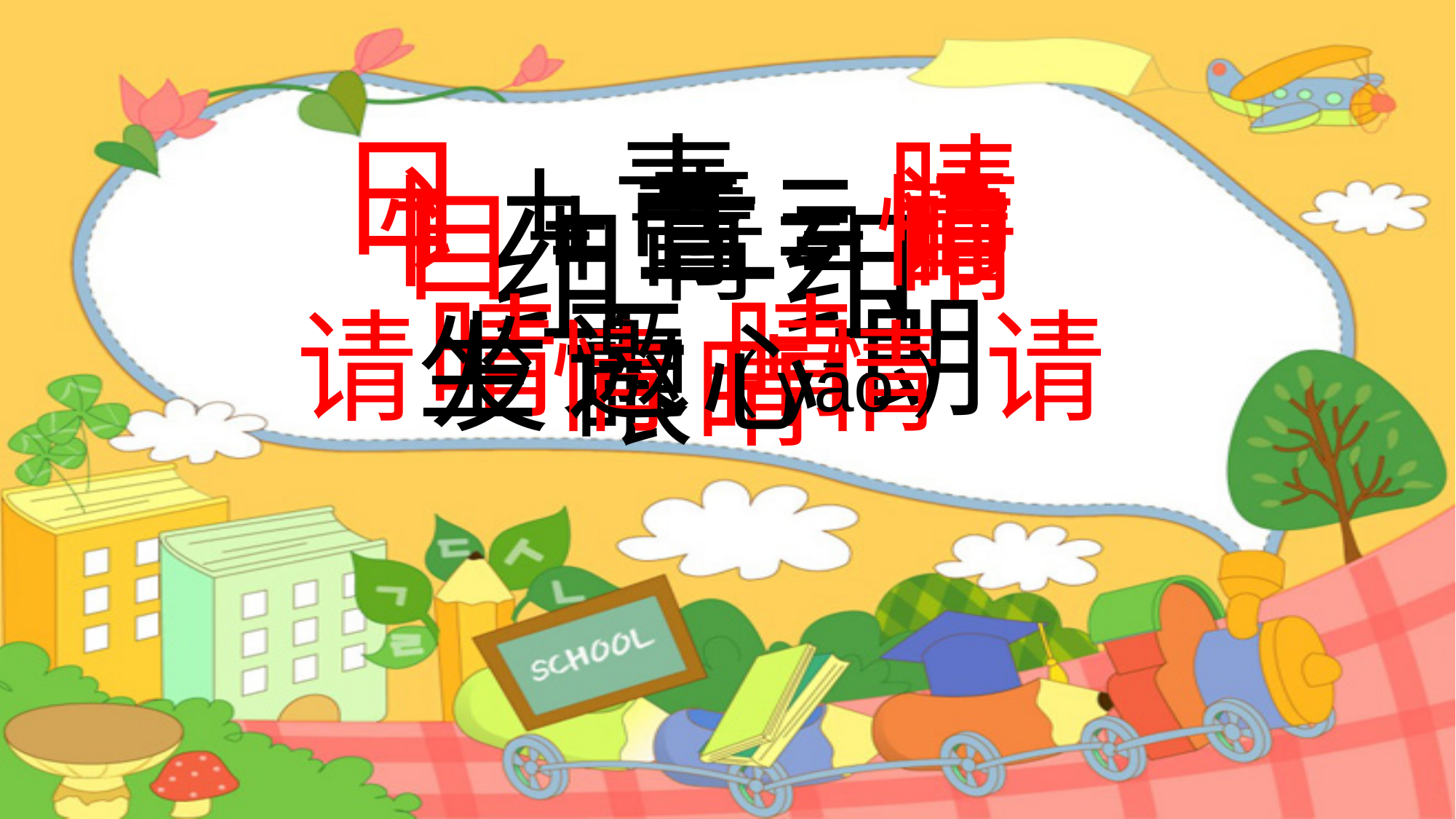

日+青=晴
晴天 晴朗
忄+青=情
友情 心情
讠+青=请
请坐 邀（yāo）请
目+青=睛
眼睛
组一组